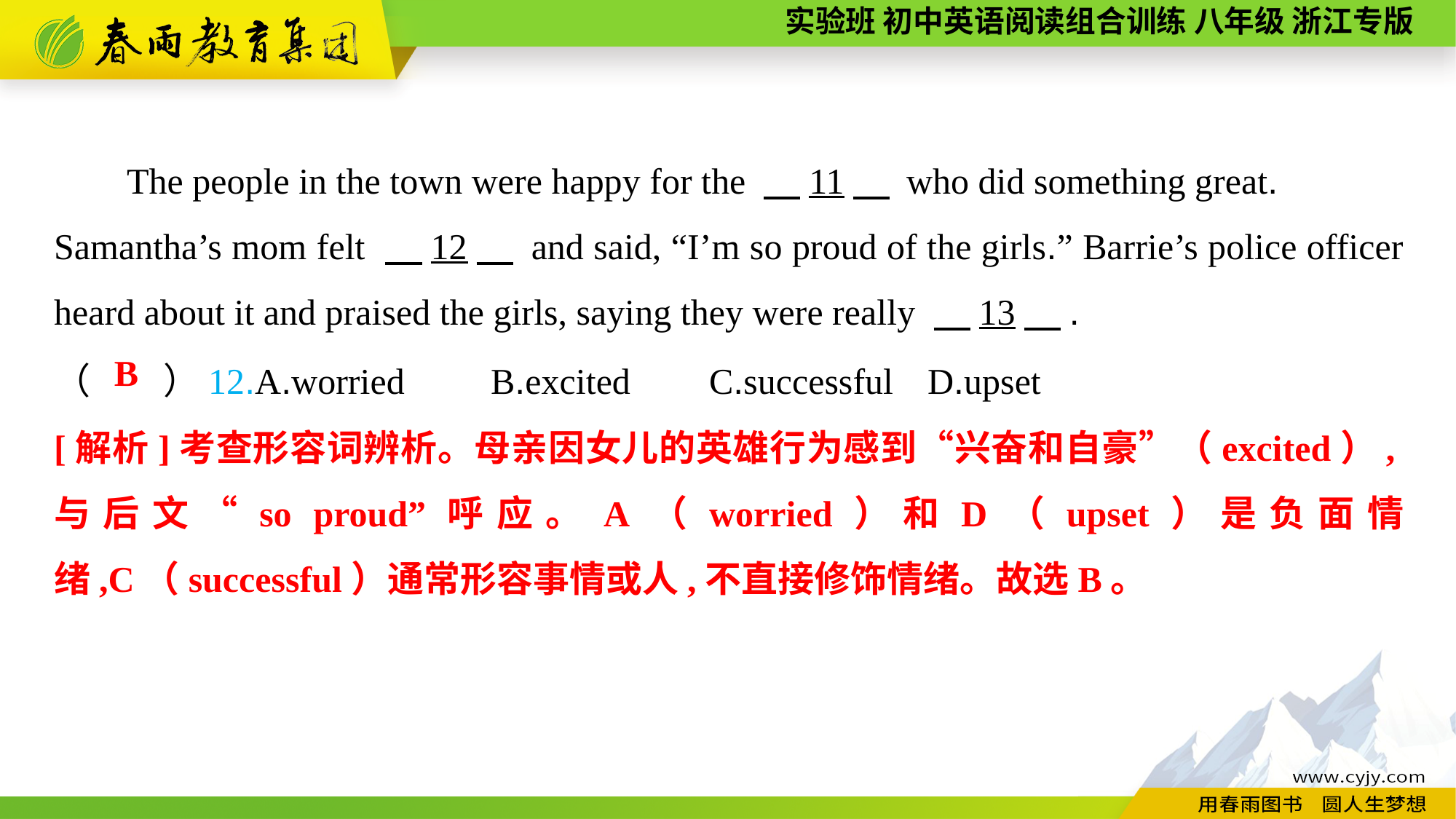

The people in the town were happy for the 　11　 who did something great.
Samantha’s mom felt 　12　 and said, “I’m so proud of the girls.” Barrie’s police officer heard about it and praised the girls, saying they were really 　13　.
（　　）12.A.worried	B.excited	C.successful	D.upset
B
[解析]考查形容词辨析。母亲因女儿的英雄行为感到“兴奋和自豪”（excited）,与后文“so proud”呼应。A（worried）和D（upset）是负面情绪,C（successful）通常形容事情或人,不直接修饰情绪。故选B。